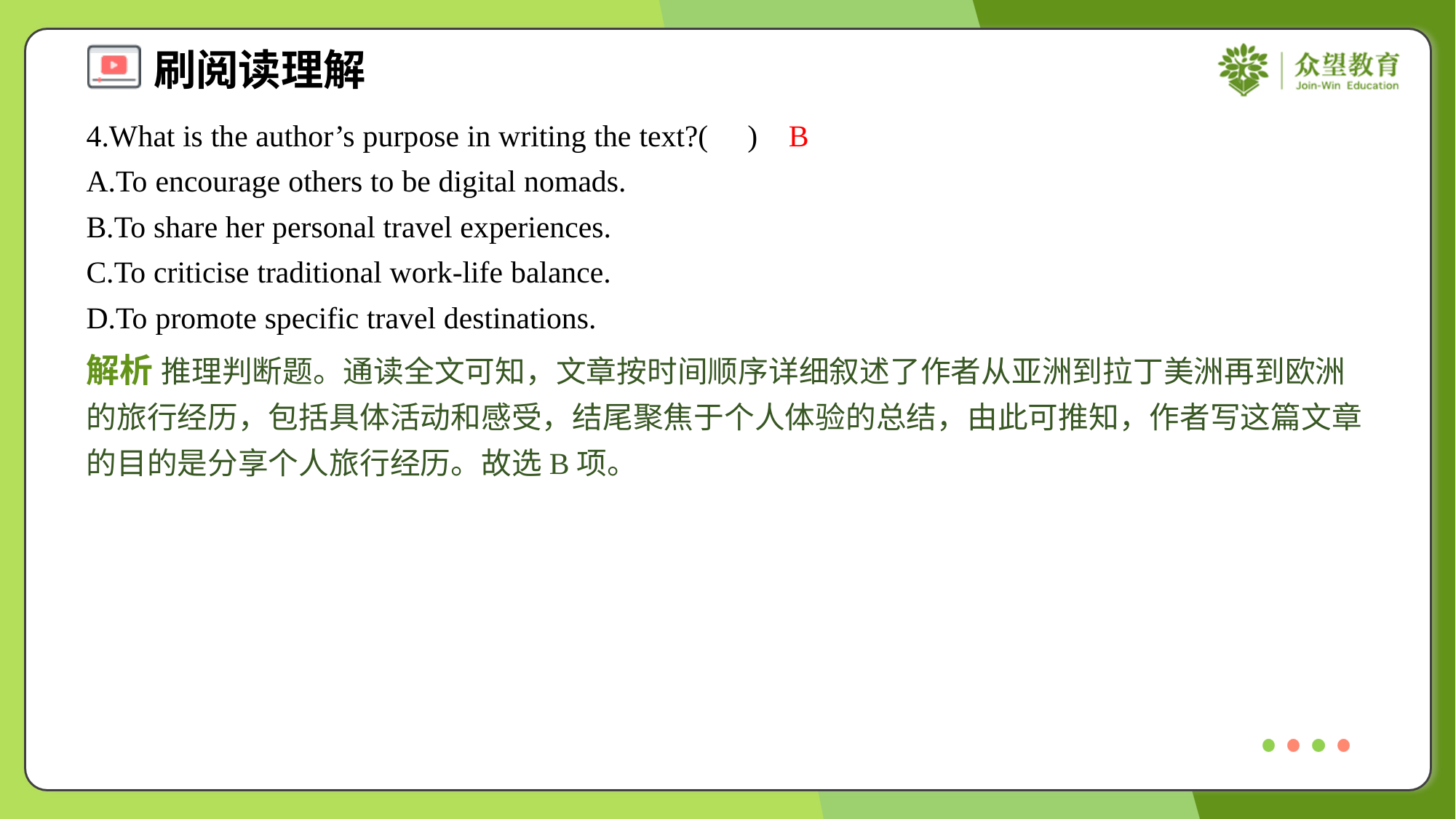

4.What is the author’s purpose in writing the text?(     )
B
A.To encourage others to be digital nomads.
B.To share her personal travel experiences.
C.To criticise traditional work-life balance.
D.To promote specific travel destinations.
解析 推理判断题。通读全文可知，文章按时间顺序详细叙述了作者从亚洲到拉丁美洲再到欧洲的旅行经历，包括具体活动和感受，结尾聚焦于个人体验的总结，由此可推知，作者写这篇文章的目的是分享个人旅行经历。故选B项。